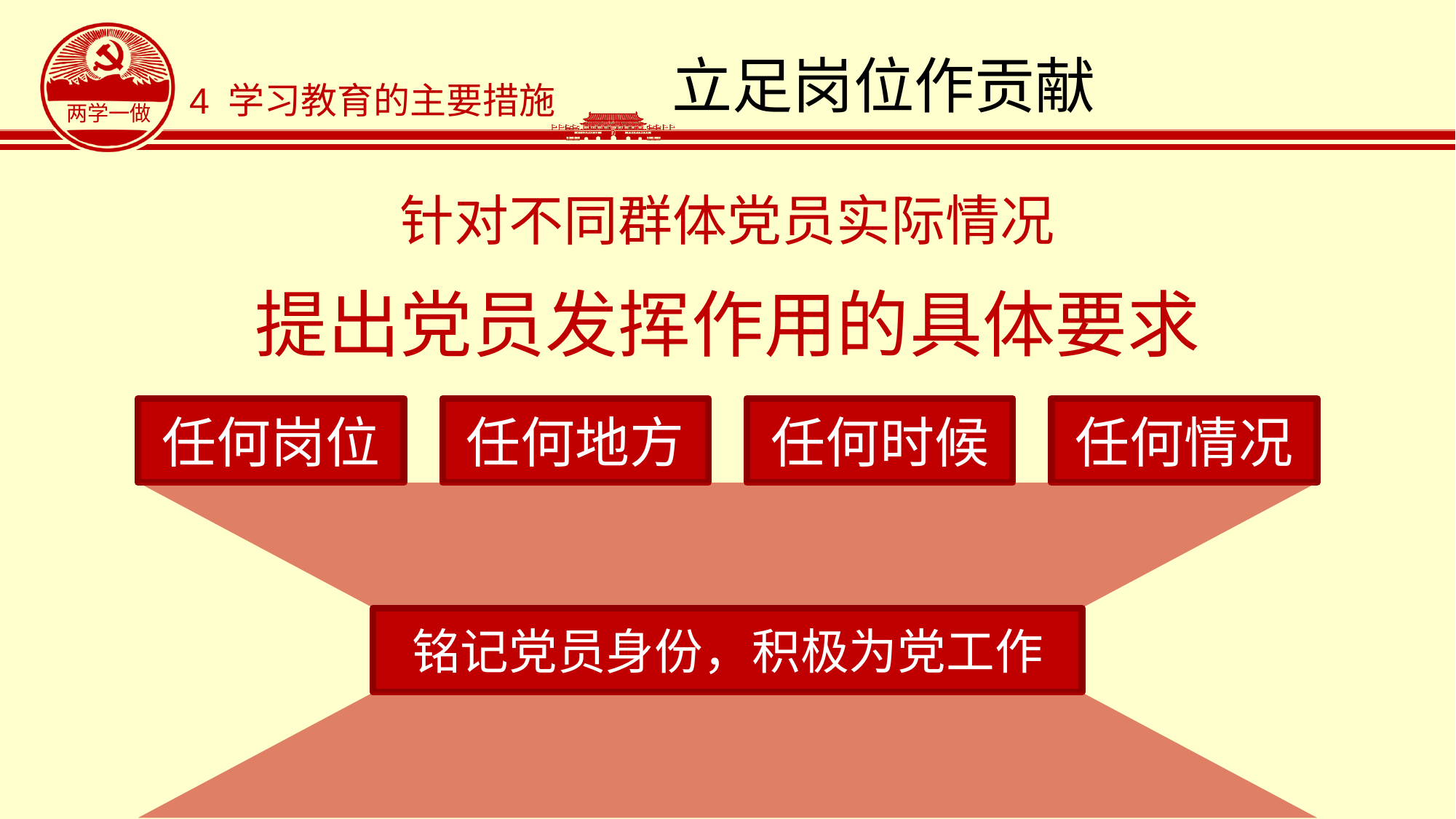

# 立足岗位作贡献
4 学习教育的主要措施
针对不同群体党员实际情况
提出党员发挥作用的具体要求
任何岗位
任何地方
任何时候
任何情况

铭记党员身份，积极为党工作